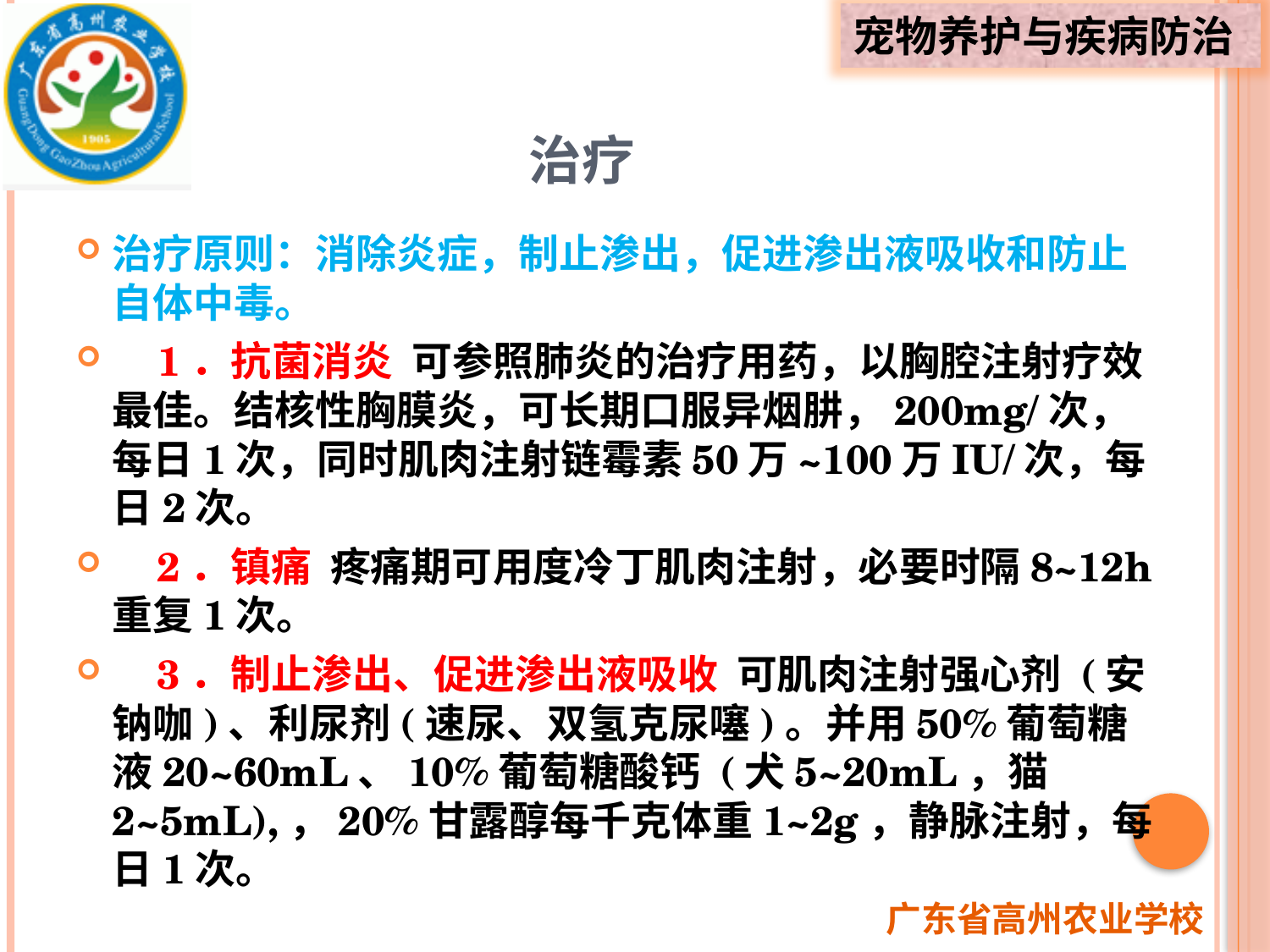

# 治疗
治疗原则：消除炎症，制止渗出，促进渗出液吸收和防止自体中毒。
    1．抗菌消炎  可参照肺炎的治疗用药，以胸腔注射疗效最佳。结核性胸膜炎，可长期口服异烟肼，200mg/次，每日1次，同时肌肉注射链霉素50万~100万IU/次，每日2次。
    2．镇痛  疼痛期可用度冷丁肌肉注射，必要时隔8~12h重复1次。
    3．制止渗出、促进渗出液吸收  可肌肉注射强心剂 (安钠咖)、利尿剂(速尿、双氢克尿噻)。并用50%葡萄糖液20~60mL、10%葡萄糖酸钙 (犬5~20mL，猫2~5mL),，20%甘露醇每千克体重1~2g，静脉注射，每日1次。